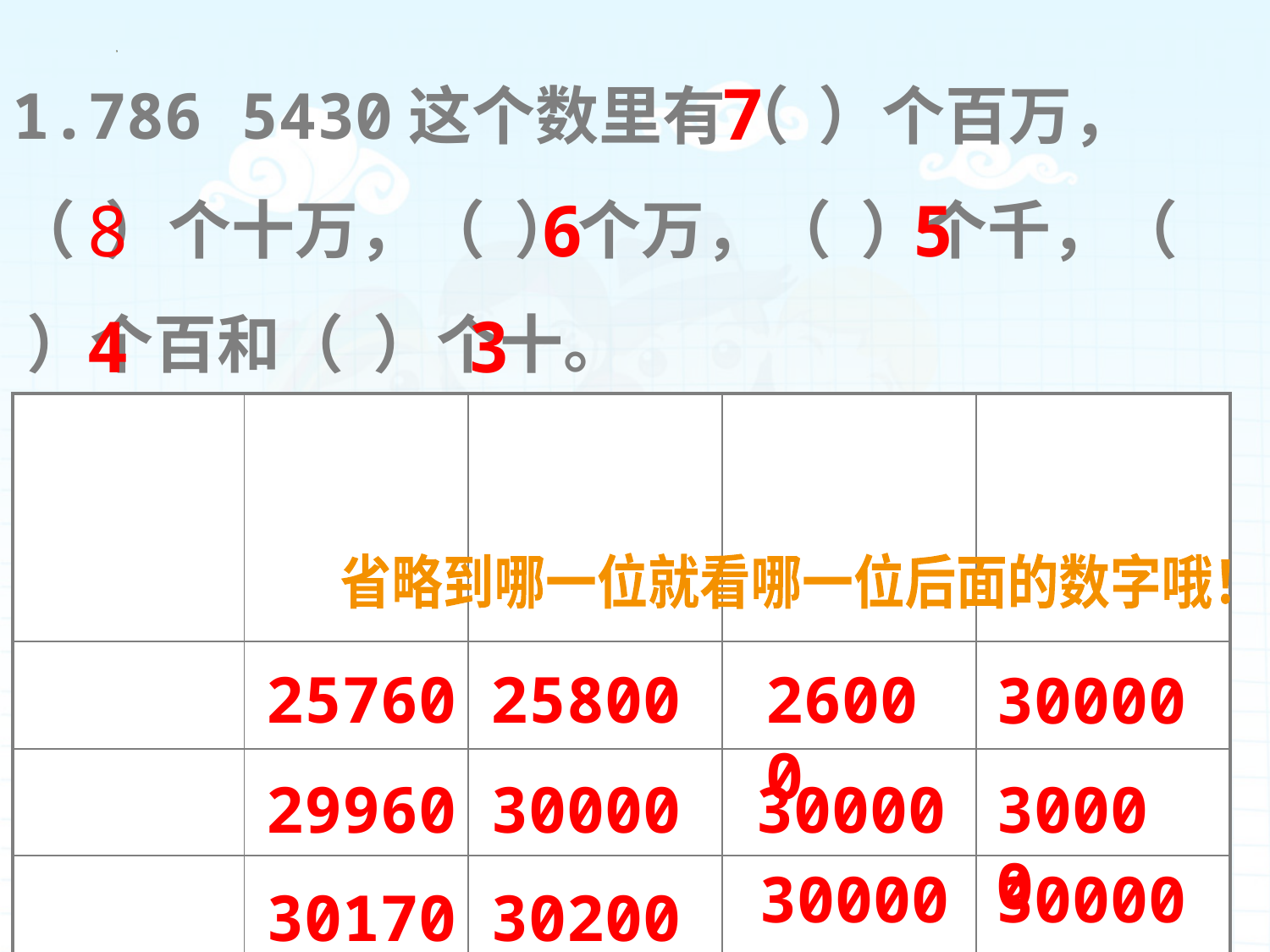

1.786 5430这个数里有（  ）个百万，
（  ）个十万，（  ）个万，（  ）个千，（  ）个百和（  ）个十。
7
8
6
5
4
3
|  |  |  |  |  |
| --- | --- | --- | --- | --- |
|  |  |  |  |  |
|  |  |  |  |  |
|  |  |  |  |  |
省略到哪一位就看哪一位后面的数字哦！
25760
25800
26000
30000
29960
30000
30000
30000
30000
30000
30170
30200